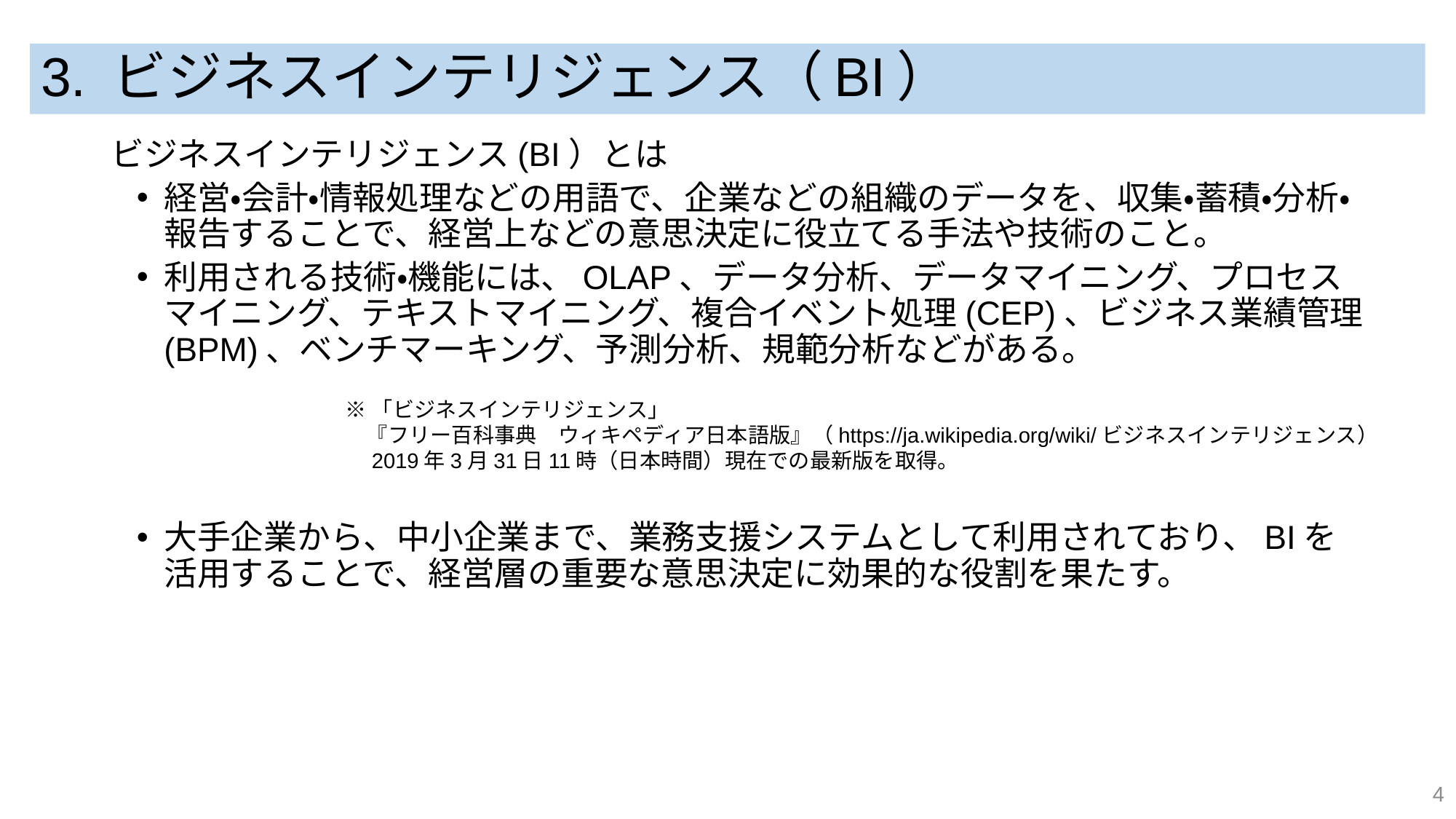

# 3. ビジネスインテリジェンス（BI）
ビジネスインテリジェンス(BI）とは
経営・会計・情報処理などの用語で、企業などの組織のデータを、収集・蓄積・分析・報告することで、経営上などの意思決定に役立てる手法や技術のこと。
利用される技術・機能には、OLAP、データ分析、データマイニング、プロセスマイニング、テキストマイニング、複合イベント処理(CEP)、ビジネス業績管理(BPM)、ベンチマーキング、予測分析、規範分析などがある。

大手企業から、中小企業まで、業務支援システムとして利用されており、BIを活用することで、経営層の重要な意思決定に効果的な役割を果たす。
※「ビジネスインテリジェンス」
　『フリー百科事典　ウィキペディア日本語版』（https://ja.wikipedia.org/wiki/ビジネスインテリジェンス）
　2019年3月31日11時（日本時間）現在での最新版を取得。
4